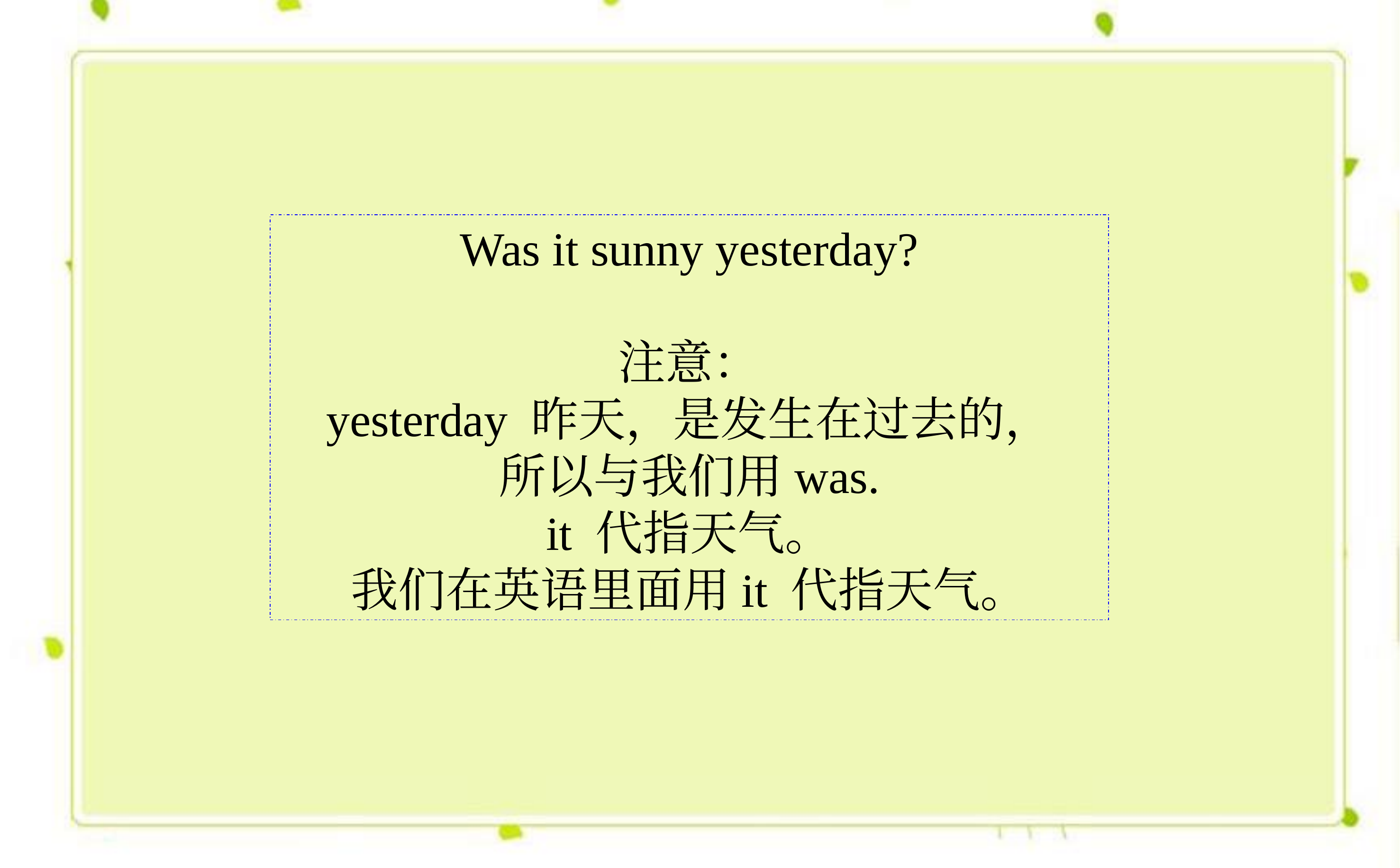

Was it sunny yesterday?

注意：
yesterday 昨天，是发生在过去的，
所以与我们用was.
it 代指天气。
我们在英语里面用it 代指天气。